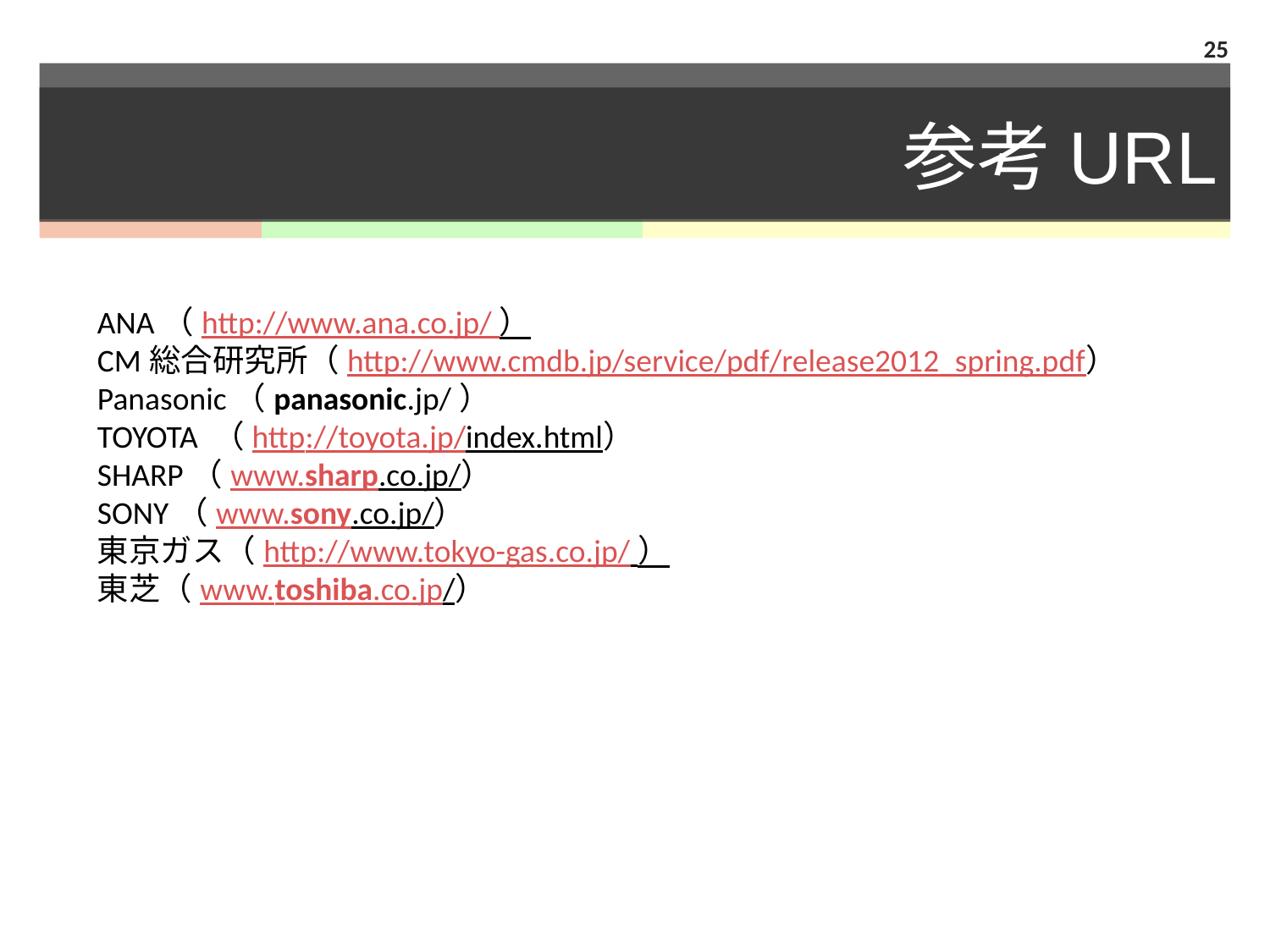

25
# 参考URL
ANA（http://www.ana.co.jp/ ）
CM総合研究所（http://www.cmdb.jp/service/pdf/release2012_spring.pdf）
Panasonic（panasonic.jp/）
TOYOTA （http://toyota.jp/index.html）
SHARP（www.sharp.co.jp/）
SONY（www.sony.co.jp/）
東京ガス（http://www.tokyo-gas.co.jp/ ）
東芝（www.toshiba.co.jp/）